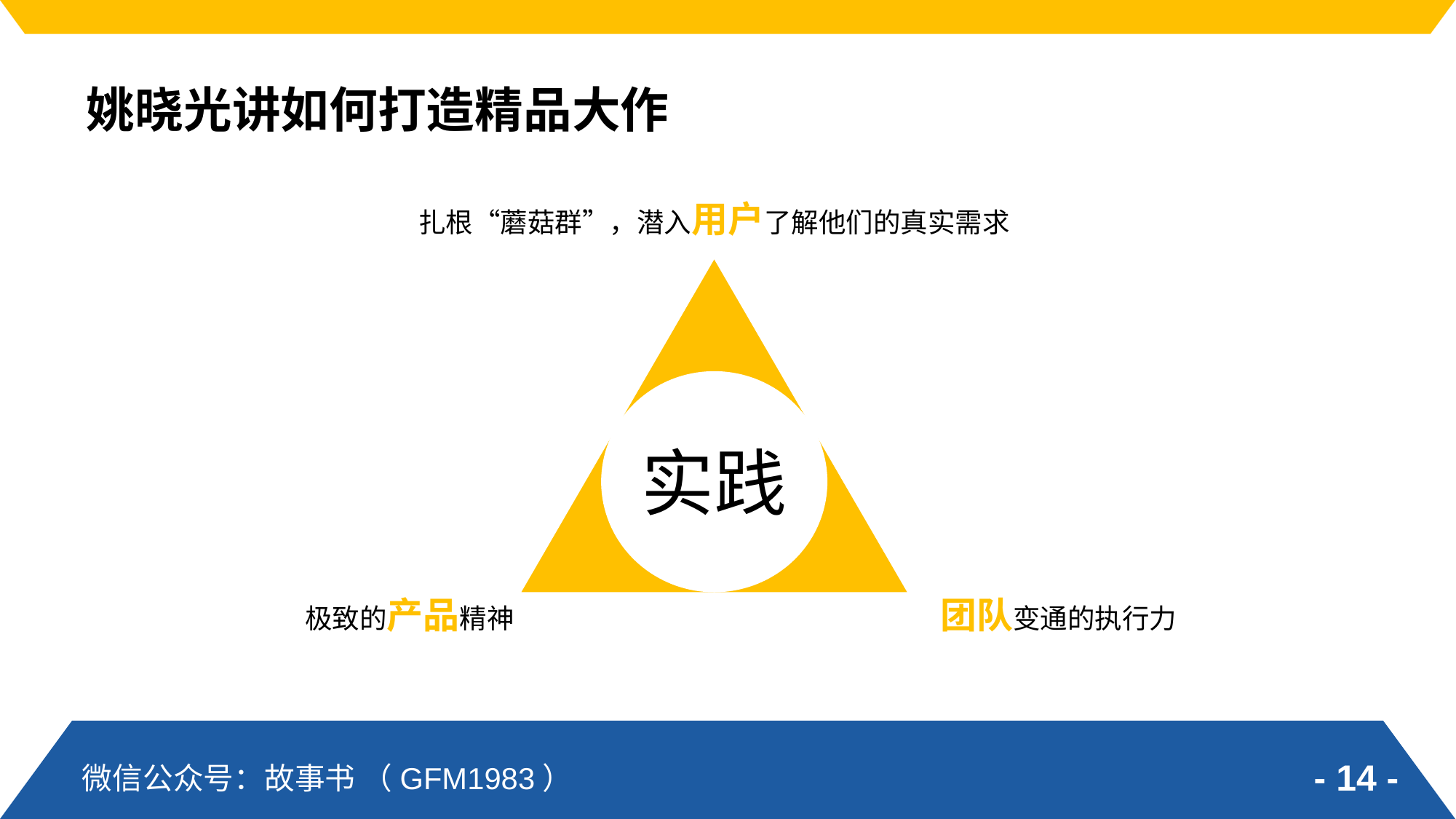

姚晓光讲如何打造精品大作
扎根“蘑菇群”，潜入用户了解他们的真实需求

实践
团队变通的执行力
极致的产品精神

- 14 -
微信公众号：故事书 （GFM1983）